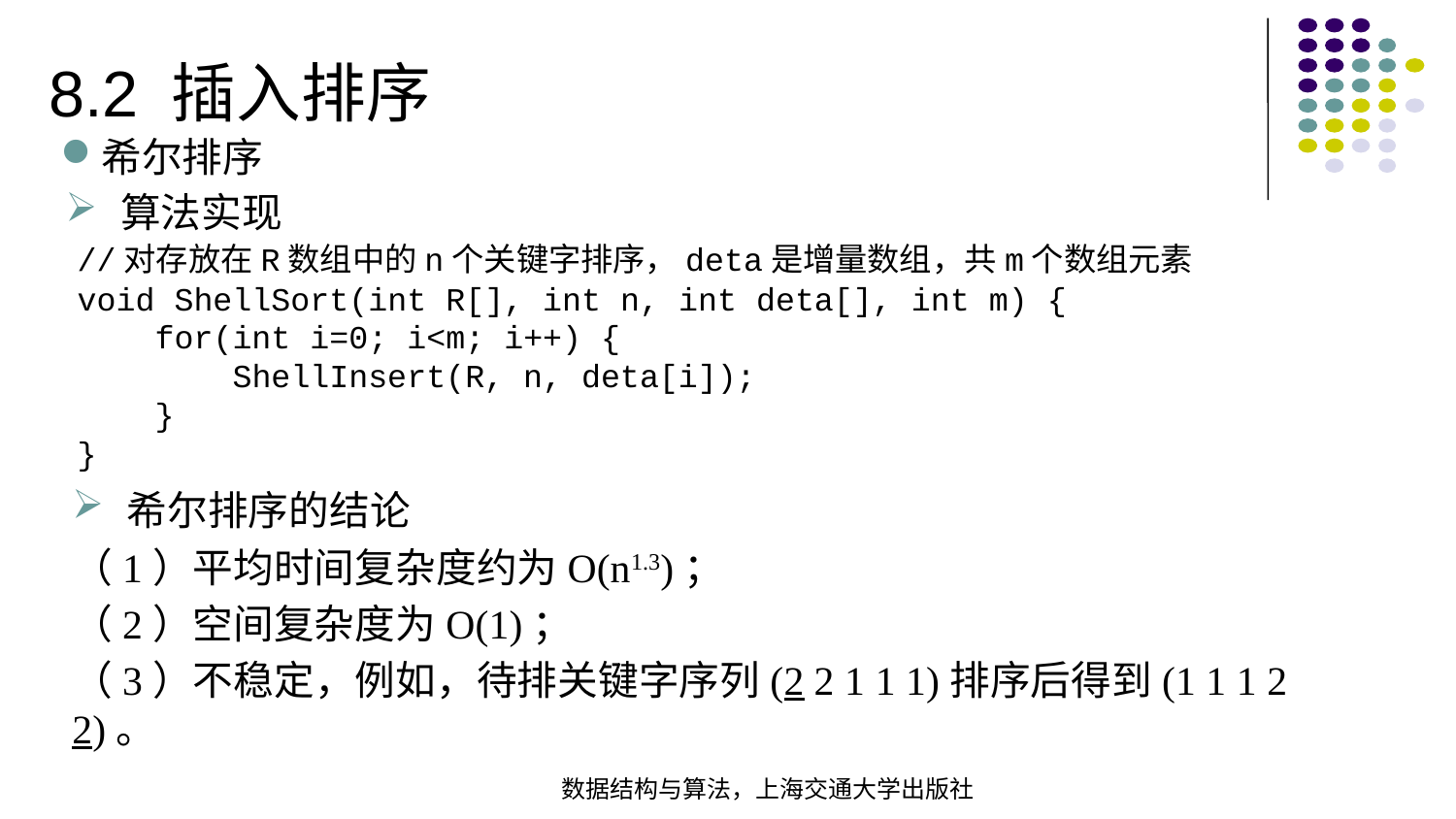

8.2 插入排序
希尔排序
算法实现
//对存放在R数组中的n个关键字排序，deta是增量数组，共m个数组元素void ShellSort(int R[], int n, int deta[], int m) {    for(int i=0; i<m; i++) {        ShellInsert(R, n, deta[i]);    }
}
希尔排序的结论
（1）平均时间复杂度约为O(n1.3)；
（2）空间复杂度为O(1)；
（3）不稳定，例如，待排关键字序列(2 2 1 1 1)排序后得到(1 1 1 2 2)。